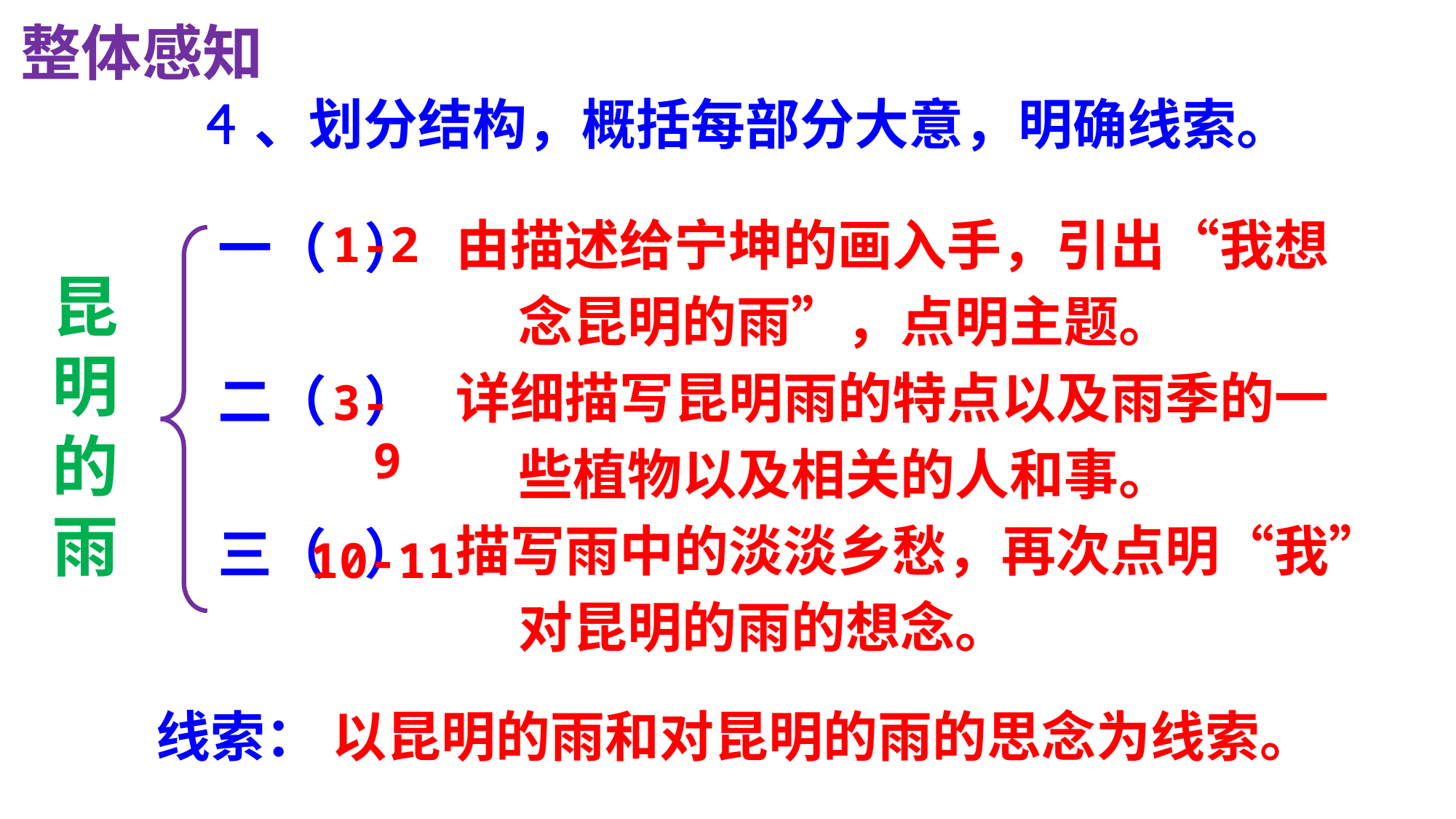

整体感知
     4、划分结构，概括每部分大意，明确线索。
由描述给宁坤的画入手，引出“我想
    念昆明的雨”，点明主题。
详细描写昆明雨的特点以及雨季的一
    些植物以及相关的人和事。
描写雨中的淡淡乡愁，再次点明“我”
    对昆明的雨的想念。
一（   ）

二（   ）

三（   ）
1-2

昆
明
的
雨
3-9
10-11
线索：
以昆明的雨和对昆明的雨的思念为线索。